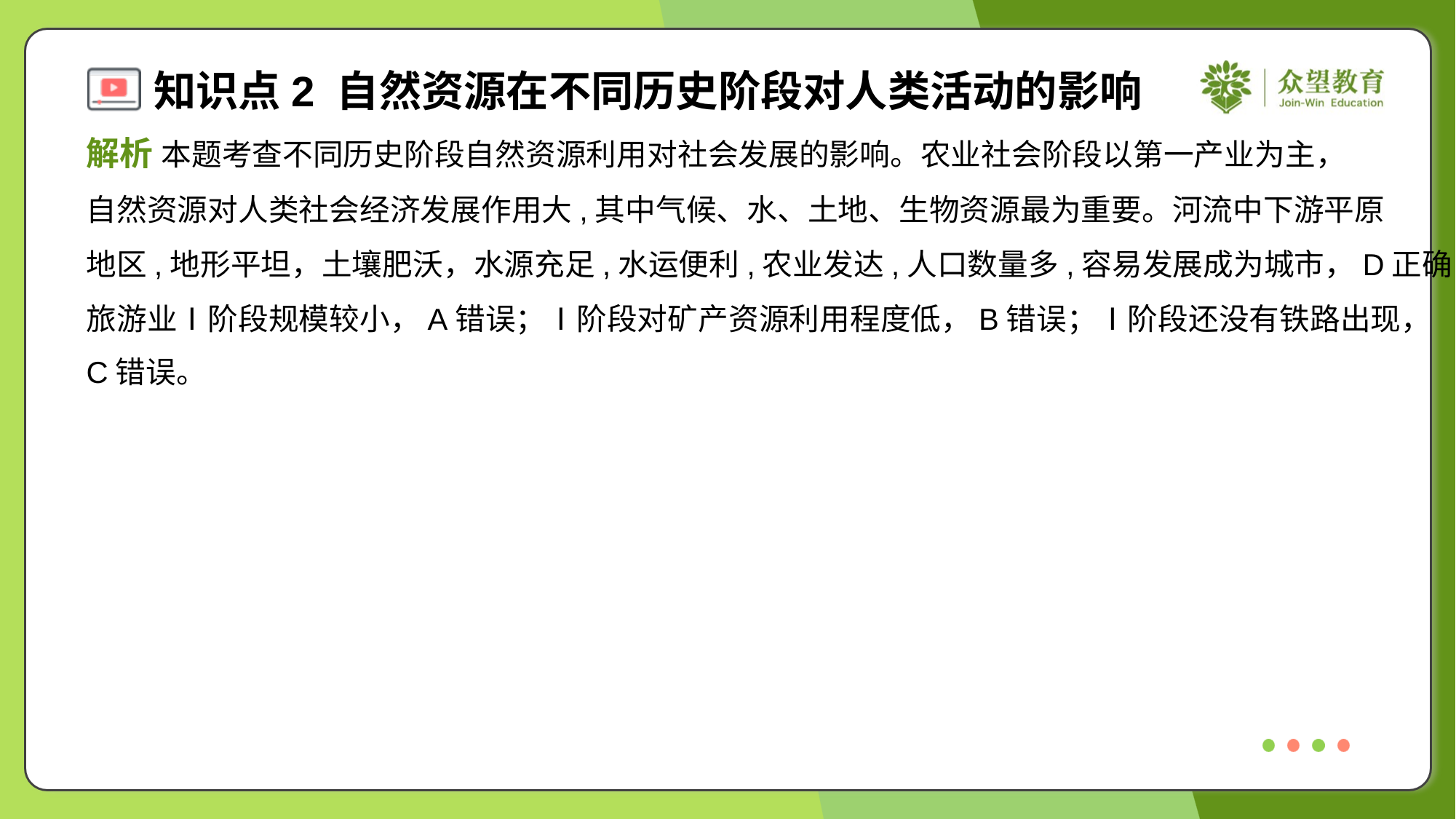

解析 本题考查不同历史阶段自然资源利用对社会发展的影响。农业社会阶段以第一产业为主，
自然资源对人类社会经济发展作用大,其中气候、水、土地、生物资源最为重要。河流中下游平原
地区,地形平坦，土壤肥沃，水源充足,水运便利,农业发达,人口数量多,容易发展成为城市，D正确；
旅游业Ⅰ阶段规模较小，A错误；Ⅰ阶段对矿产资源利用程度低，B错误；Ⅰ阶段还没有铁路出现，
C错误。